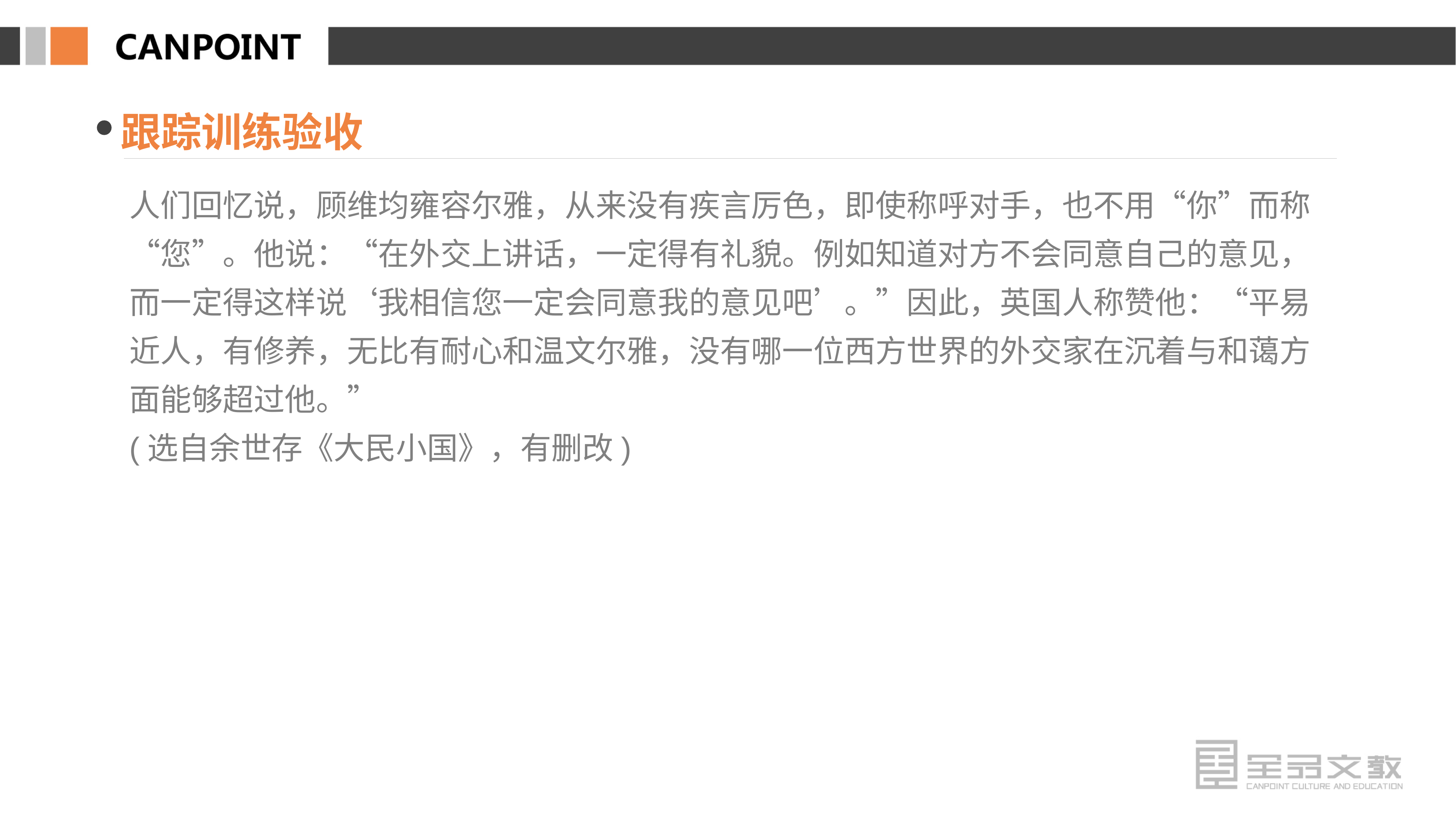

跟踪训练验收

人们回忆说，顾维均雍容尔雅，从来没有疾言厉色，即使称呼对手，也不用“你”而称“您”。他说：“在外交上讲话，一定得有礼貌。例如知道对方不会同意自己的意见，而一定得这样说‘我相信您一定会同意我的意见吧’。”因此，英国人称赞他：“平易近人，有修养，无比有耐心和温文尔雅，没有哪一位西方世界的外交家在沉着与和蔼方面能够超过他。”
(选自余世存《大民小国》，有删改)